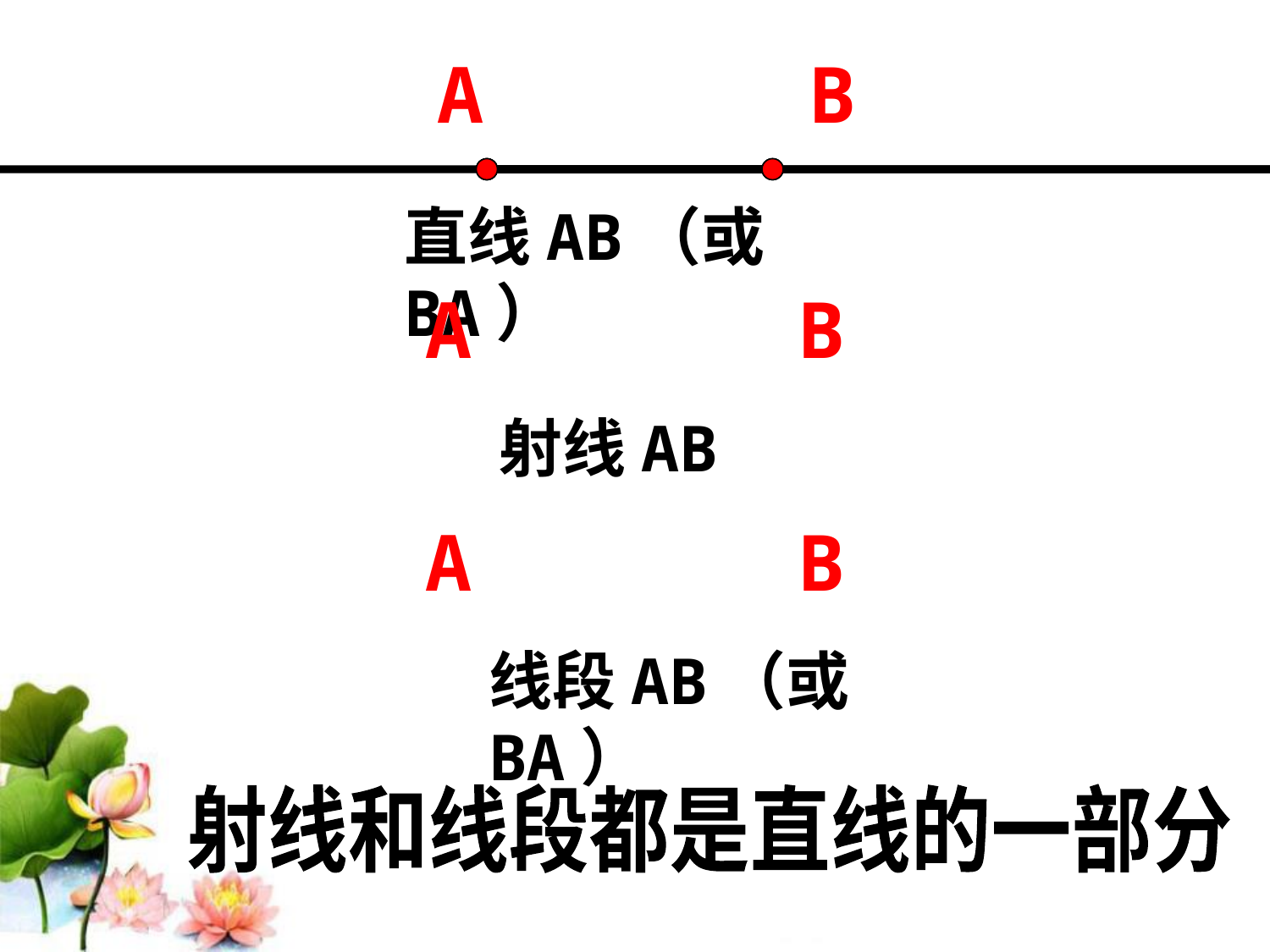

A       B

直线AB（或BA）
A       B
射线AB
A       B
线段AB（或BA）
射线和线段都是直线的一部分